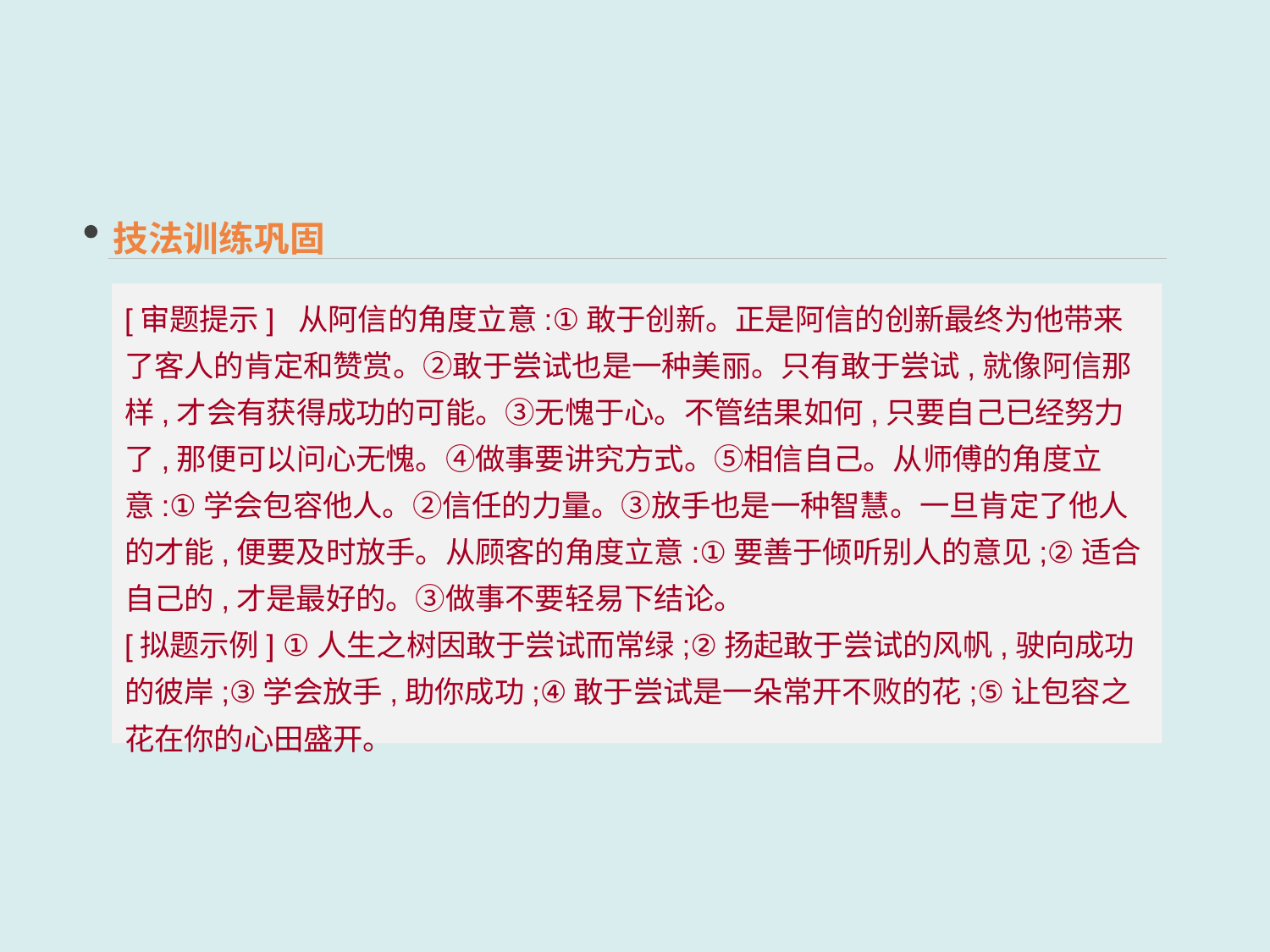

技法训练巩固

[审题提示]  从阿信的角度立意:①敢于创新。正是阿信的创新最终为他带来了客人的肯定和赞赏。②敢于尝试也是一种美丽。只有敢于尝试,就像阿信那样,才会有获得成功的可能。③无愧于心。不管结果如何,只要自己已经努力了,那便可以问心无愧。④做事要讲究方式。⑤相信自己。从师傅的角度立意:①学会包容他人。②信任的力量。③放手也是一种智慧。一旦肯定了他人的才能,便要及时放手。从顾客的角度立意:①要善于倾听别人的意见;②适合自己的,才是最好的。③做事不要轻易下结论。
[拟题示例] ①人生之树因敢于尝试而常绿;②扬起敢于尝试的风帆,驶向成功的彼岸;③学会放手,助你成功;④敢于尝试是一朵常开不败的花;⑤让包容之花在你的心田盛开。